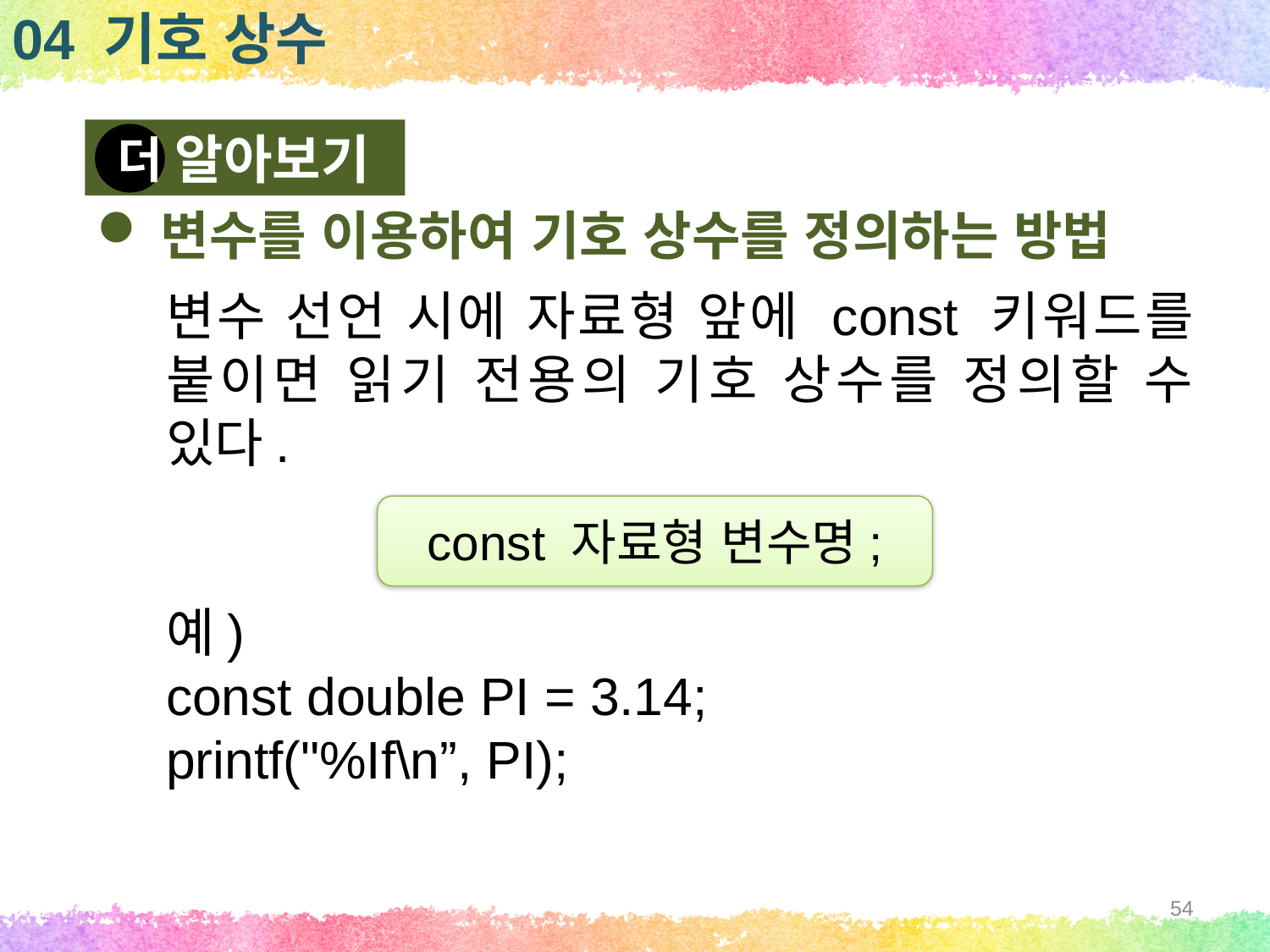

04 기호 상수
알아보기
더
변수를 이용하여 기호 상수를 정의하는 방법
변수 선언 시에 자료형 앞에 const 키워드를 붙이면 읽기 전용의 기호 상수를 정의할 수 있다.

예)
const double PI = 3.14;
printf("%If\n”, PI);
const 자료형 변수명;
54